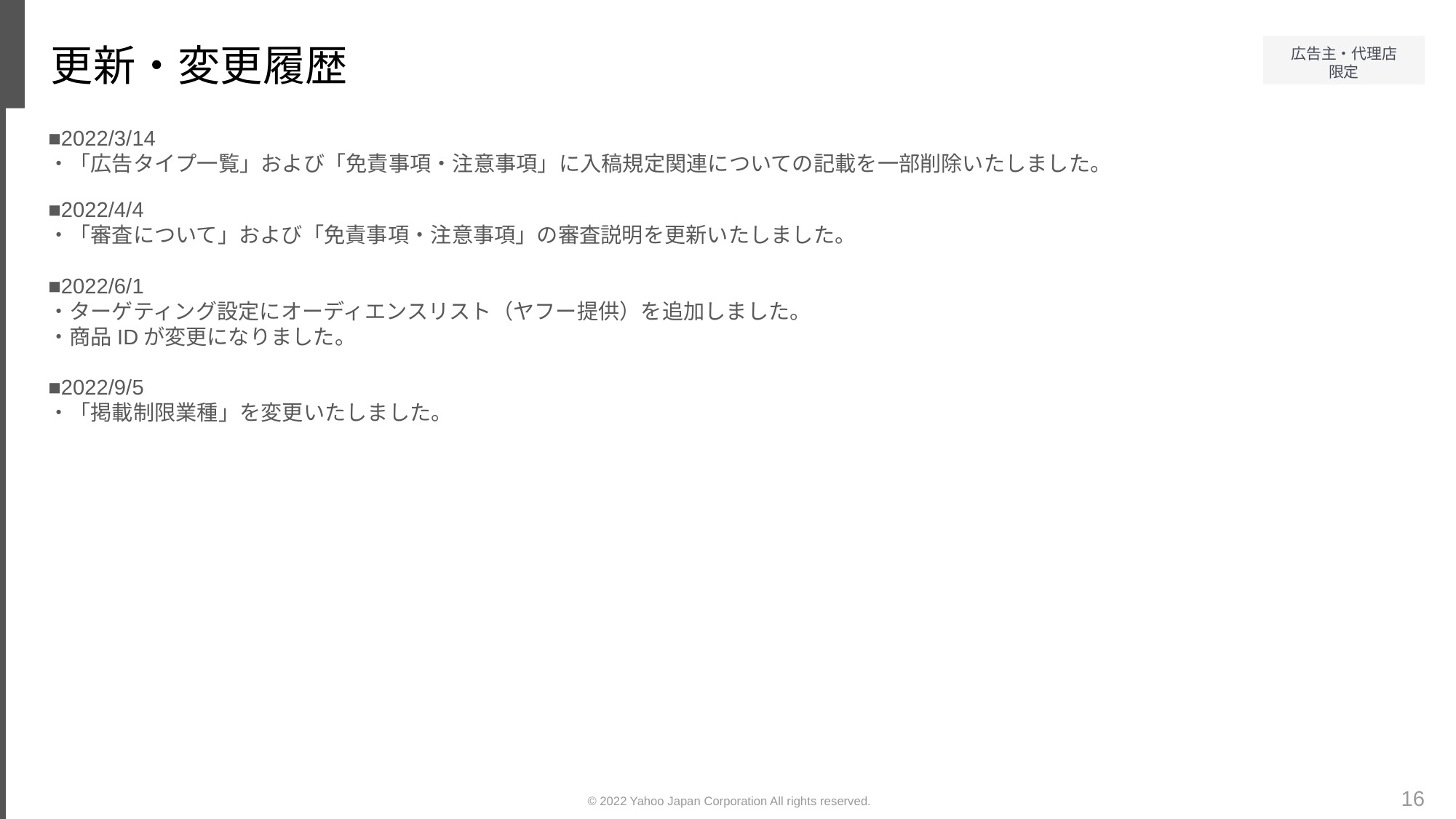

更新・変更履歴
■2022/3/14
・「広告タイプ一覧」および「免責事項・注意事項」に入稿規定関連についての記載を一部削除いたしました。

■2022/4/4
・「審査について」および「免責事項・注意事項」の審査説明を更新いたしました。

■2022/6/1
・ターゲティング設定にオーディエンスリスト（ヤフー提供）を追加しました。
・商品IDが変更になりました。

■2022/9/5
・「掲載制限業種」を変更いたしました。

16